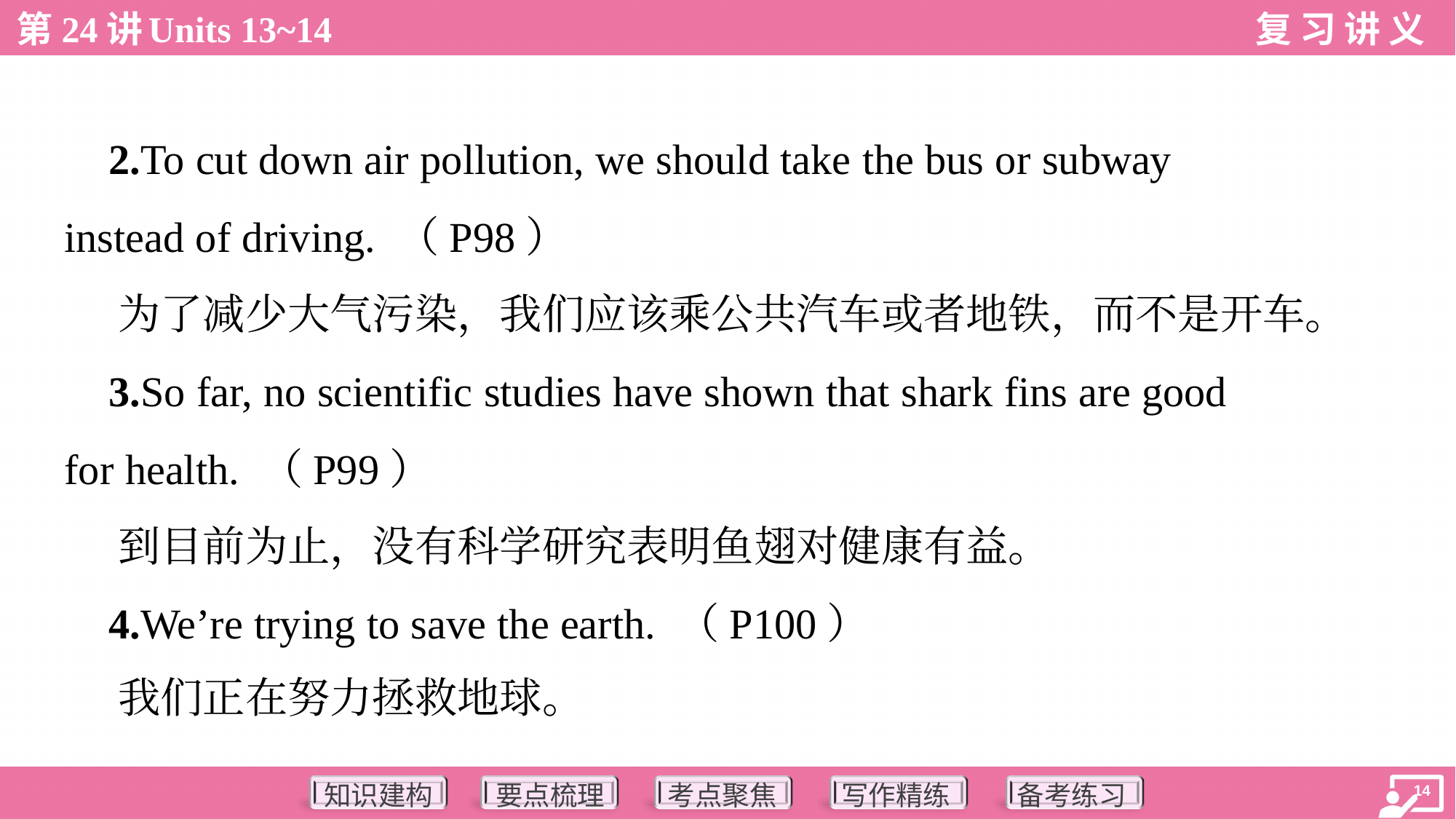

2.To cut down air pollution, we should take the bus or subway
instead of driving. （P98）
    为了减少大气污染，我们应该乘公共汽车或者地铁，而不是开车。
    3.So far, no scientific studies have shown that shark fins are good
for health. （P99）
    到目前为止，没有科学研究表明鱼翅对健康有益。
    4.We’re trying to save the earth. （P100）
    我们正在努力拯救地球。